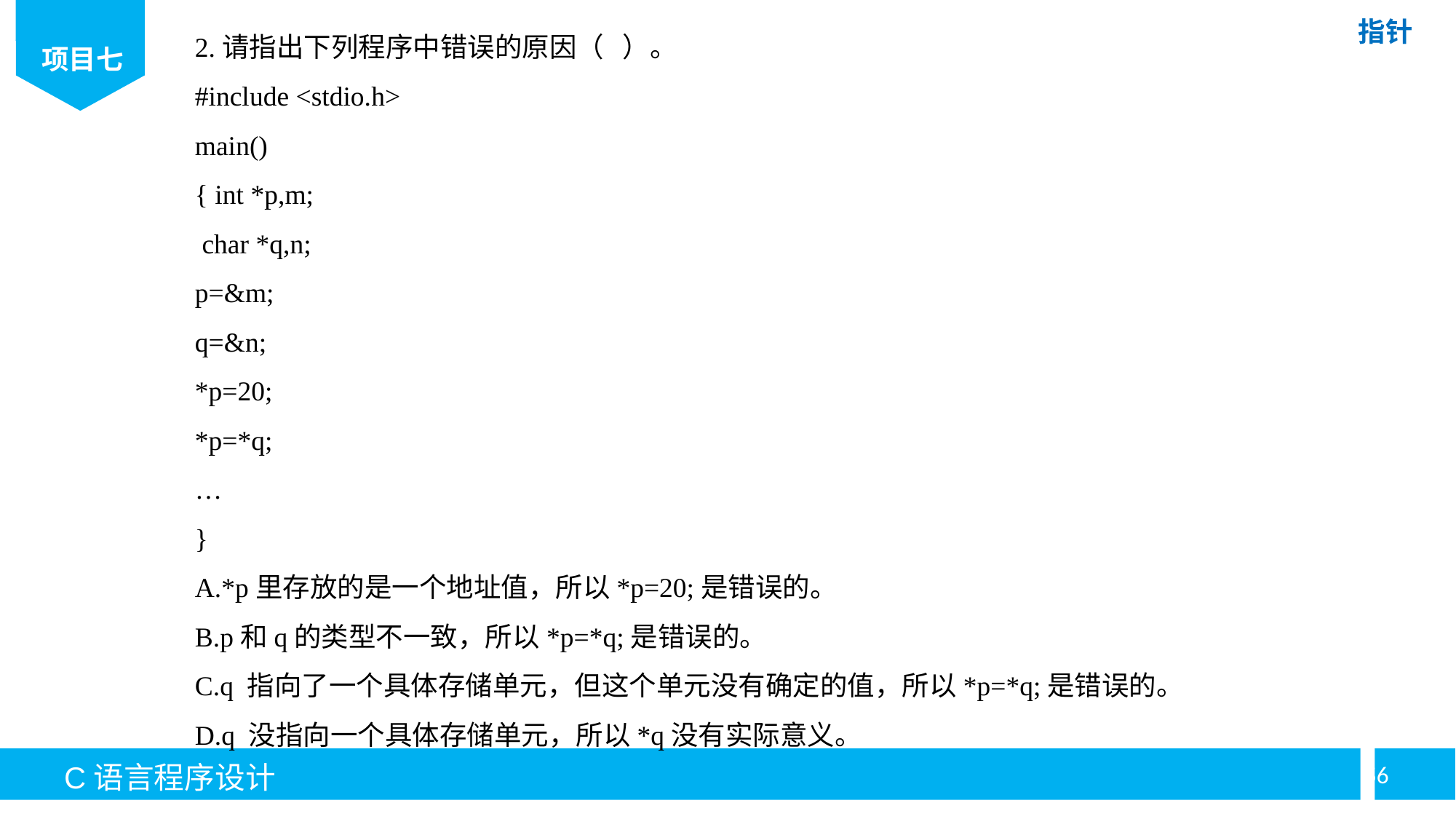

2.请指出下列程序中错误的原因（   ）。
#include <stdio.h>
main()
{ int *p,m;
 char *q,n;
p=&m;
q=&n;
*p=20;
*p=*q;
…
}
A.*p里存放的是一个地址值，所以*p=20;是错误的。
B.p和q的类型不一致，所以*p=*q;是错误的。
C.q 指向了一个具体存储单元，但这个单元没有确定的值，所以*p=*q;是错误的。
D.q 没指向一个具体存储单元，所以*q没有实际意义。